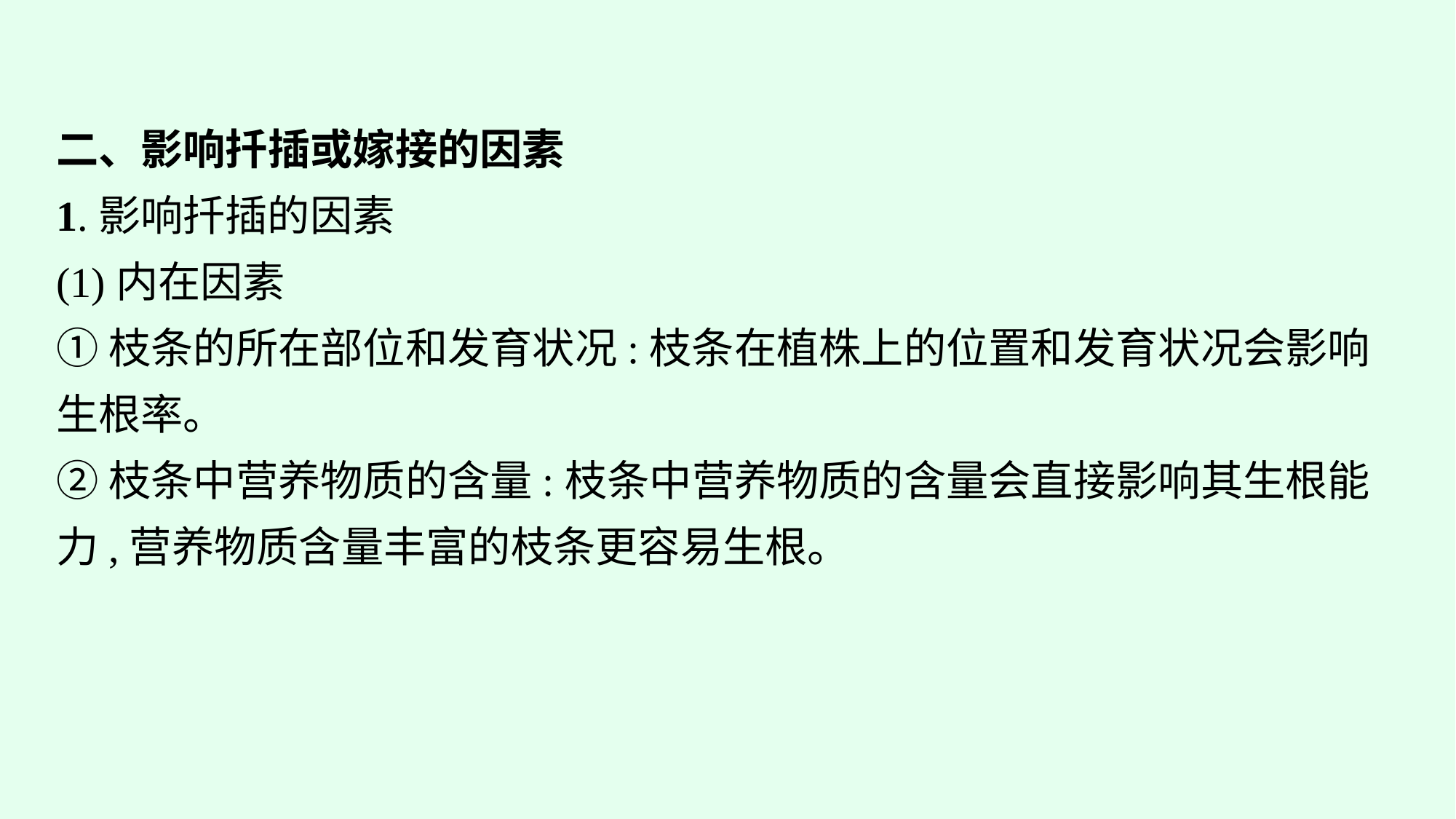

二、影响扦插或嫁接的因素
1.影响扦插的因素
(1)内在因素
①枝条的所在部位和发育状况:枝条在植株上的位置和发育状况会影响生根率。
②枝条中营养物质的含量:枝条中营养物质的含量会直接影响其生根能力,营养物质含量丰富的枝条更容易生根。